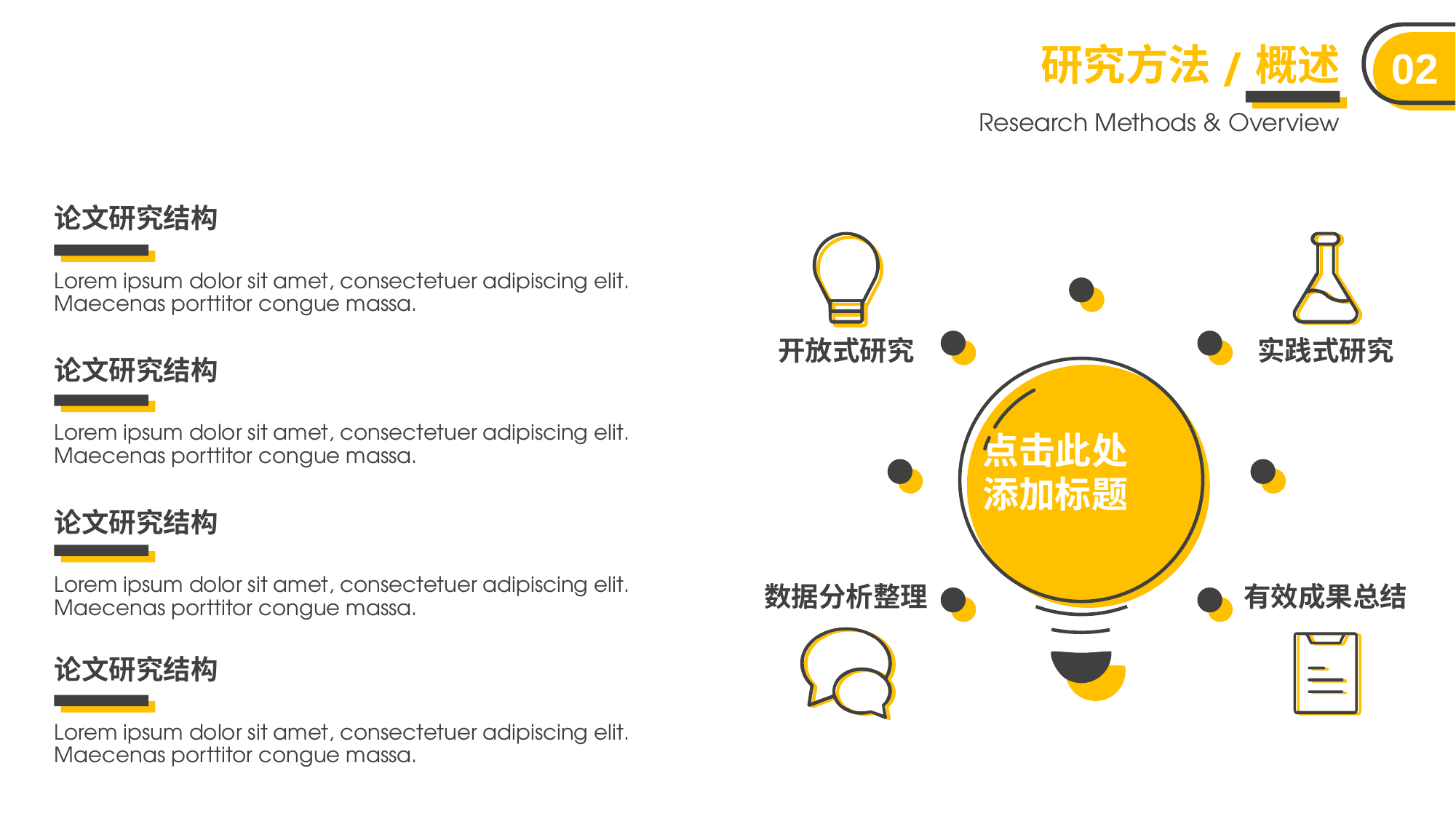

研究方法/概述
02
Research Methods & Overview
论文研究结构

Lorem ipsum dolor sit amet, consectetuer adipiscing elit. Maecenas porttitor congue massa.
开放式研究
实践式研究
点击此处添加标题
论文研究结构
Lorem ipsum dolor sit amet, consectetuer adipiscing elit. Maecenas porttitor congue massa.
论文研究结构
Lorem ipsum dolor sit amet, consectetuer adipiscing elit. Maecenas porttitor congue massa.
数据分析整理
有效成果总结

论文研究结构
Lorem ipsum dolor sit amet, consectetuer adipiscing elit. Maecenas porttitor congue massa.